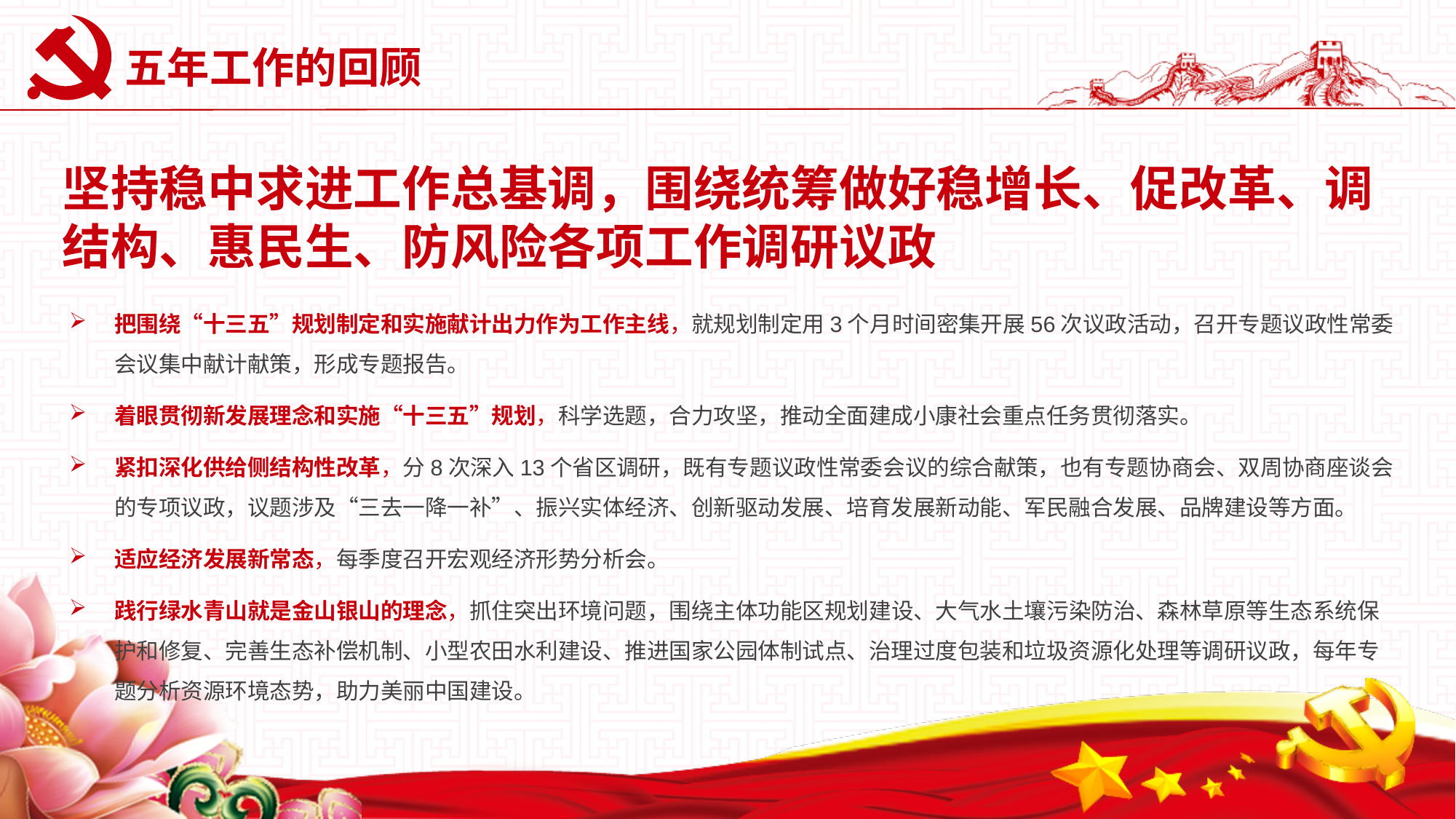

# 五年工作的回顾
坚持稳中求进工作总基调，围绕统筹做好稳增长、促改革、调结构、惠民生、防风险各项工作调研议政
把围绕“十三五”规划制定和实施献计出力作为工作主线，就规划制定用3个月时间密集开展56次议政活动，召开专题议政性常委会议集中献计献策，形成专题报告。
着眼贯彻新发展理念和实施“十三五”规划，科学选题，合力攻坚，推动全面建成小康社会重点任务贯彻落实。
紧扣深化供给侧结构性改革，分8次深入13个省区调研，既有专题议政性常委会议的综合献策，也有专题协商会、双周协商座谈会的专项议政，议题涉及“三去一降一补”、振兴实体经济、创新驱动发展、培育发展新动能、军民融合发展、品牌建设等方面。
适应经济发展新常态，每季度召开宏观经济形势分析会。
践行绿水青山就是金山银山的理念，抓住突出环境问题，围绕主体功能区规划建设、大气水土壤污染防治、森林草原等生态系统保护和修复、完善生态补偿机制、小型农田水利建设、推进国家公园体制试点、治理过度包装和垃圾资源化处理等调研议政，每年专题分析资源环境态势，助力美丽中国建设。